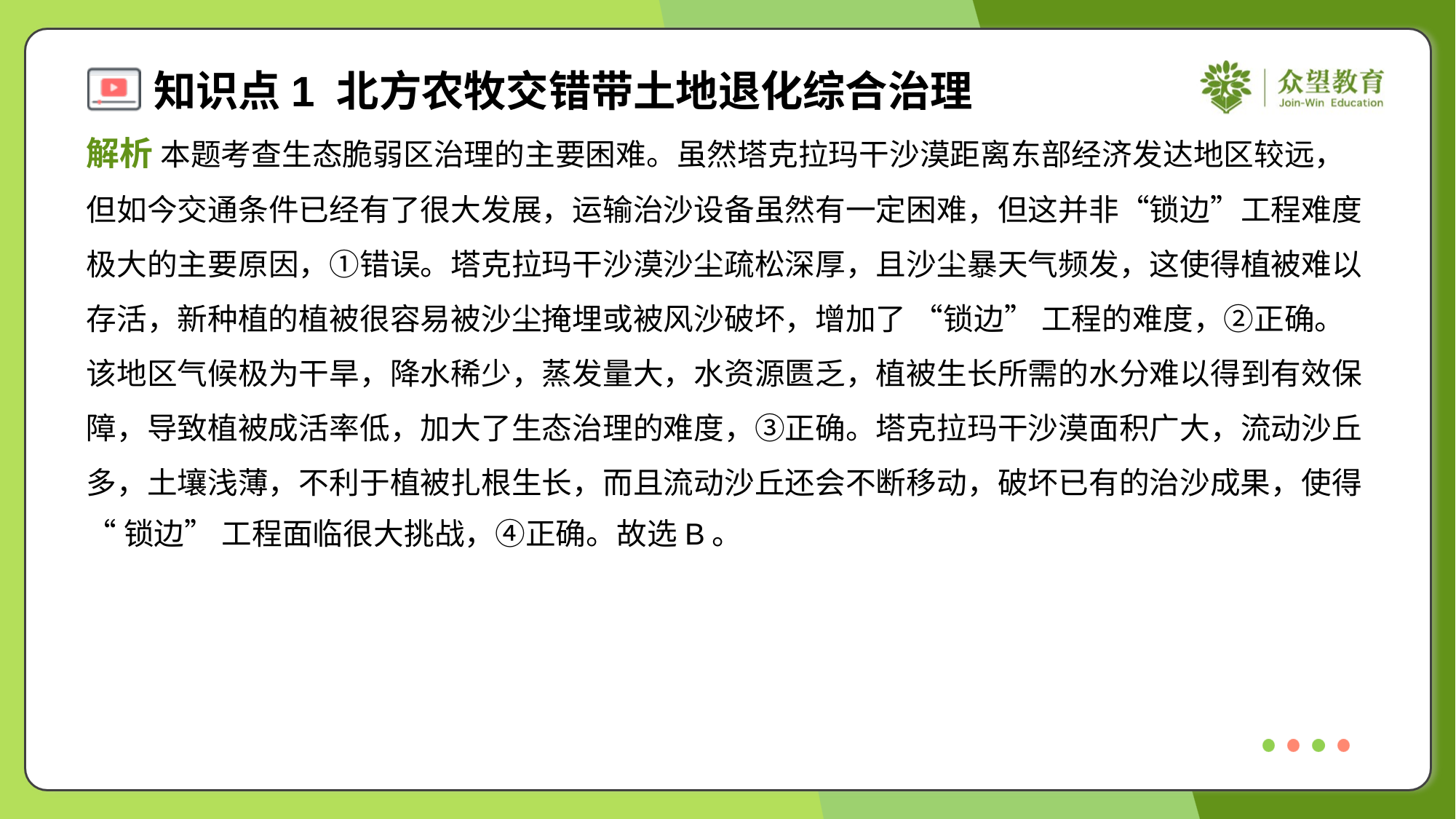

解析 本题考查生态脆弱区治理的主要困难。虽然塔克拉玛干沙漠距离东部经济发达地区较远，
但如今交通条件已经有了很大发展，运输治沙设备虽然有一定困难，但这并非“锁边”工程难度
极大的主要原因，①错误。塔克拉玛干沙漠沙尘疏松深厚，且沙尘暴天气频发，这使得植被难以
存活，新种植的植被很容易被沙尘掩埋或被风沙破坏，增加了 “锁边” 工程的难度，②正确。
该地区气候极为干旱，降水稀少，蒸发量大，水资源匮乏，植被生长所需的水分难以得到有效保
障，导致植被成活率低，加大了生态治理的难度，③正确。塔克拉玛干沙漠面积广大，流动沙丘
多，土壤浅薄，不利于植被扎根生长，而且流动沙丘还会不断移动，破坏已有的治沙成果，使得
“锁边” 工程面临很大挑战，④正确。故选B。